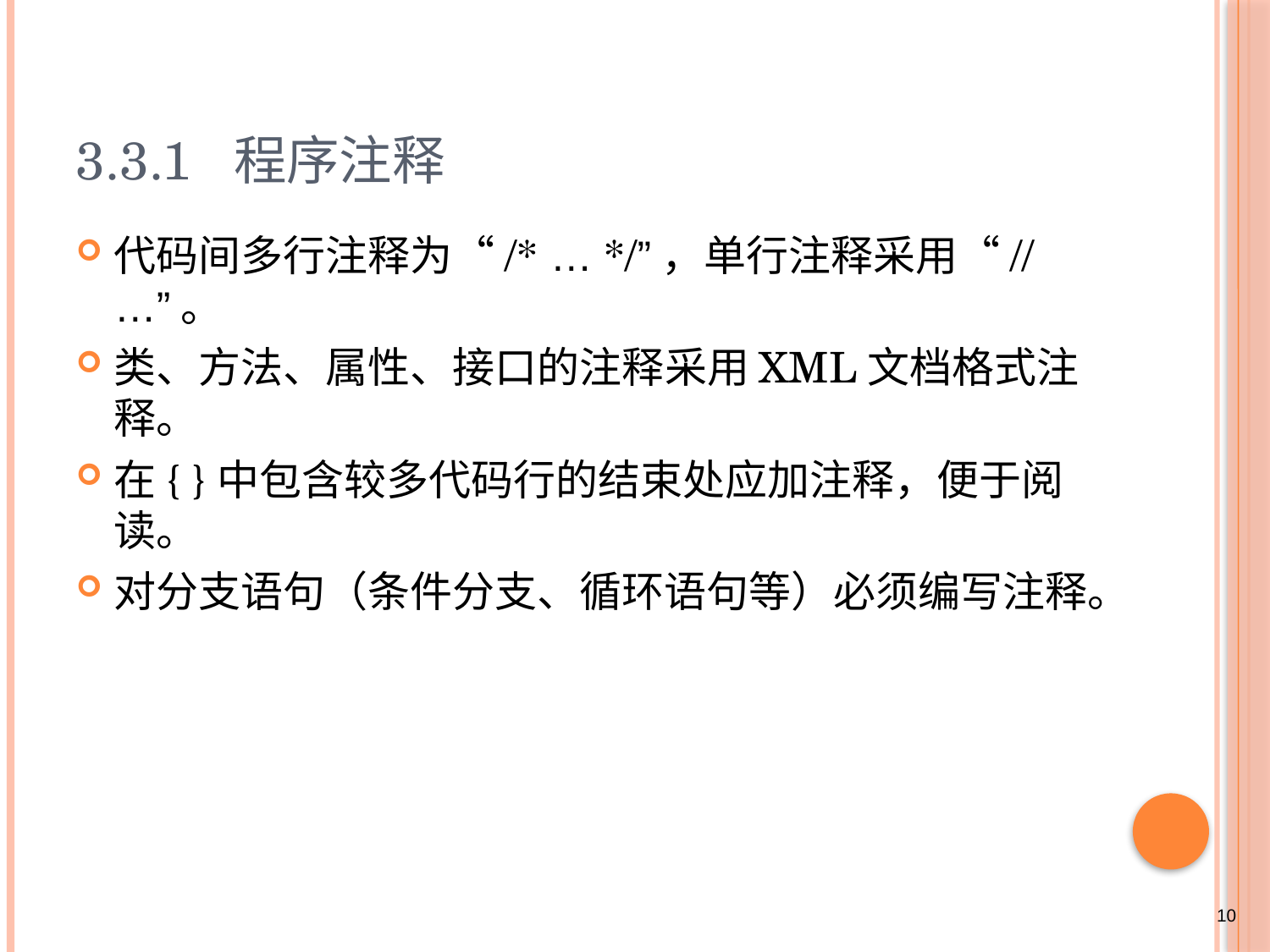

# 3.3.1  程序注释
代码间多行注释为“/* … */”，单行注释采用“// …”。
类、方法、属性、接口的注释采用XML文档格式注释。
在{ }中包含较多代码行的结束处应加注释，便于阅读。
对分支语句（条件分支、循环语句等）必须编写注释。
10